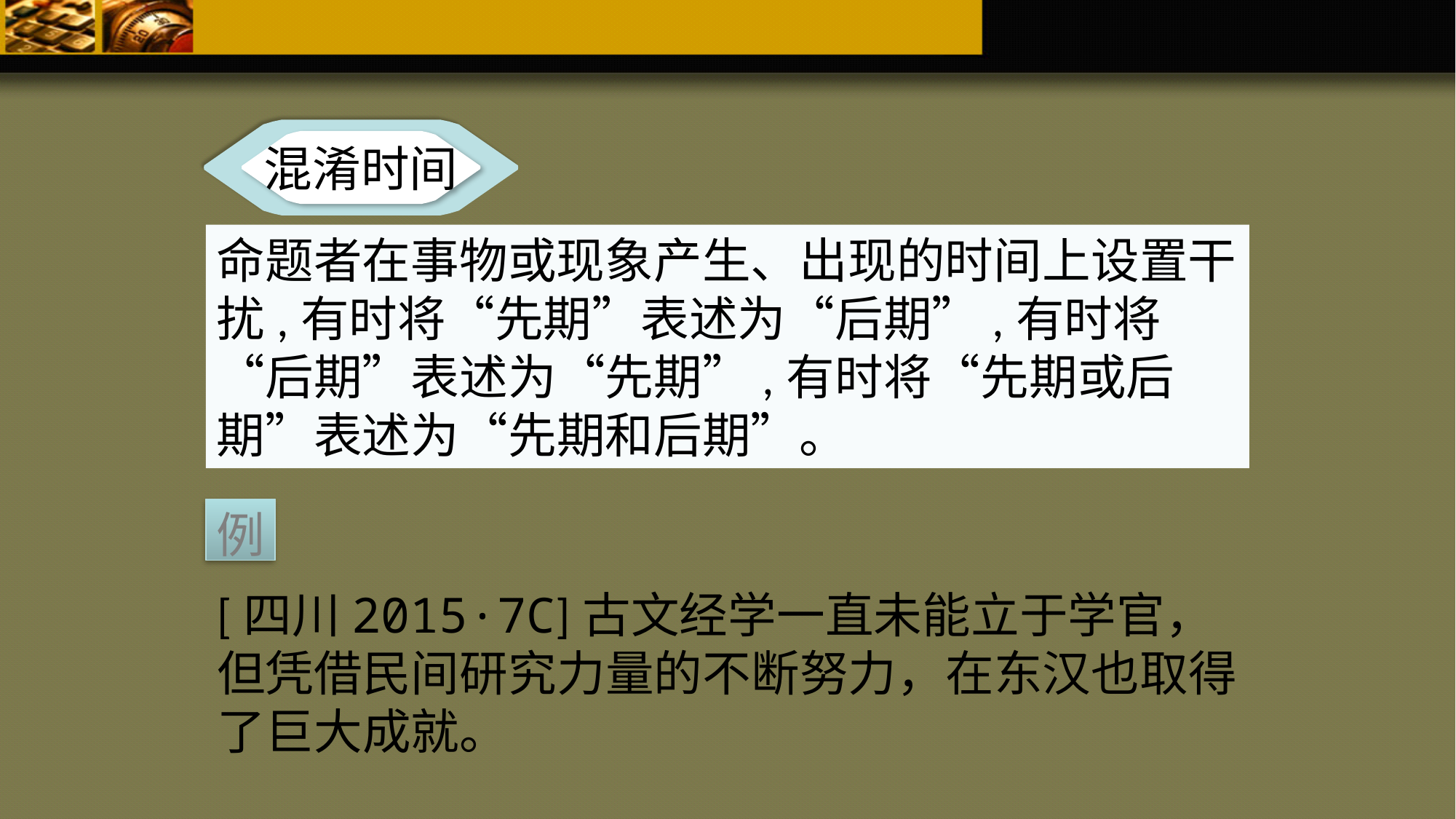

混淆时间
命题者在事物或现象产生、出现的时间上设置干扰,有时将“先期”表述为“后期”,有时将“后期”表述为“先期”,有时将“先期或后期”表述为“先期和后期”。
例
[四川2015·7C]古文经学一直未能立于学官，但凭借民间研究力量的不断努力，在东汉也取得了巨大成就。